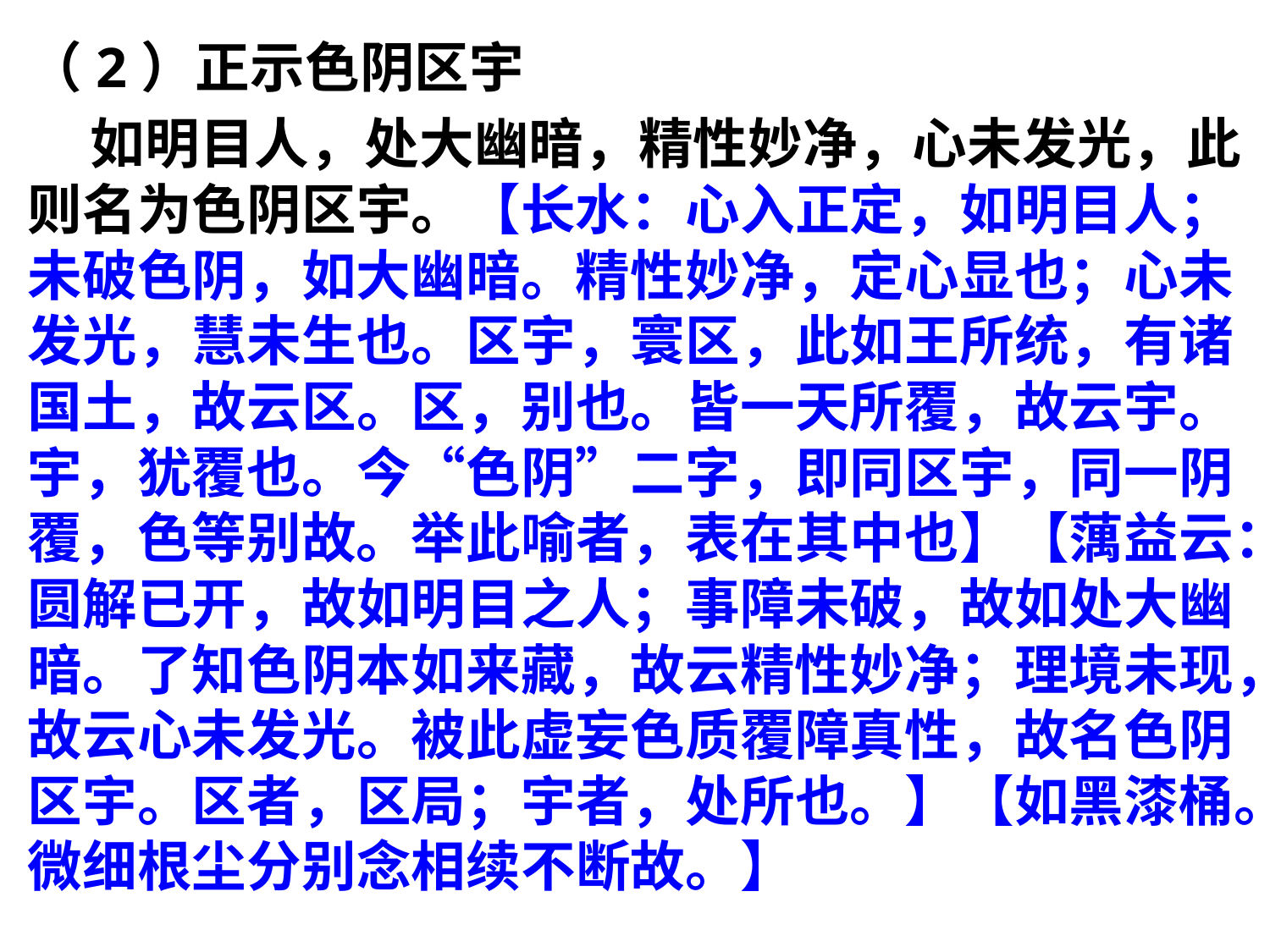

（2）正示色阴区宇
    如明目人，处大幽暗，精性妙净，心未发光，此则名为色阴区宇。【长水：心入正定，如明目人；未破色阴，如大幽暗。精性妙净，定心显也；心未发光，慧未生也。区宇，寰区，此如王所统，有诸国土，故云区。区，别也。皆一天所覆，故云宇。宇，犹覆也。今“色阴”二字，即同区宇，同一阴覆，色等别故。举此喻者，表在其中也】【蕅益云：圆解已开，故如明目之人；事障未破，故如处大幽暗。了知色阴本如来藏，故云精性妙净；理境未现，故云心未发光。被此虚妄色质覆障真性，故名色阴区宇。区者，区局；宇者，处所也。】【如黑漆桶。微细根尘分别念相续不断故。】